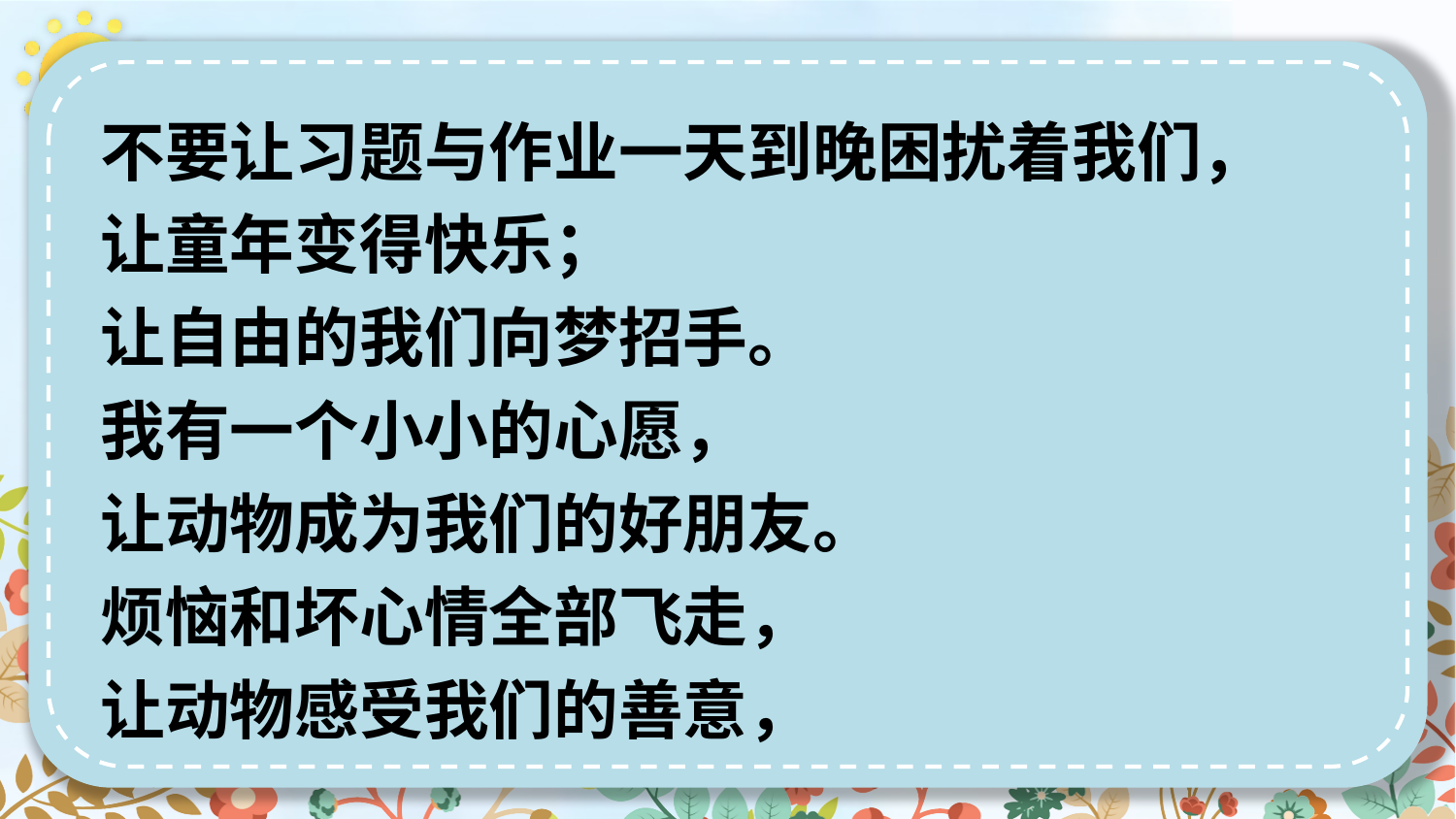

不要让习题与作业一天到晚困扰着我们，
让童年变得快乐；
让自由的我们向梦招手。
我有一个小小的心愿，
让动物成为我们的好朋友。
烦恼和坏心情全部飞走，
让动物感受我们的善意，